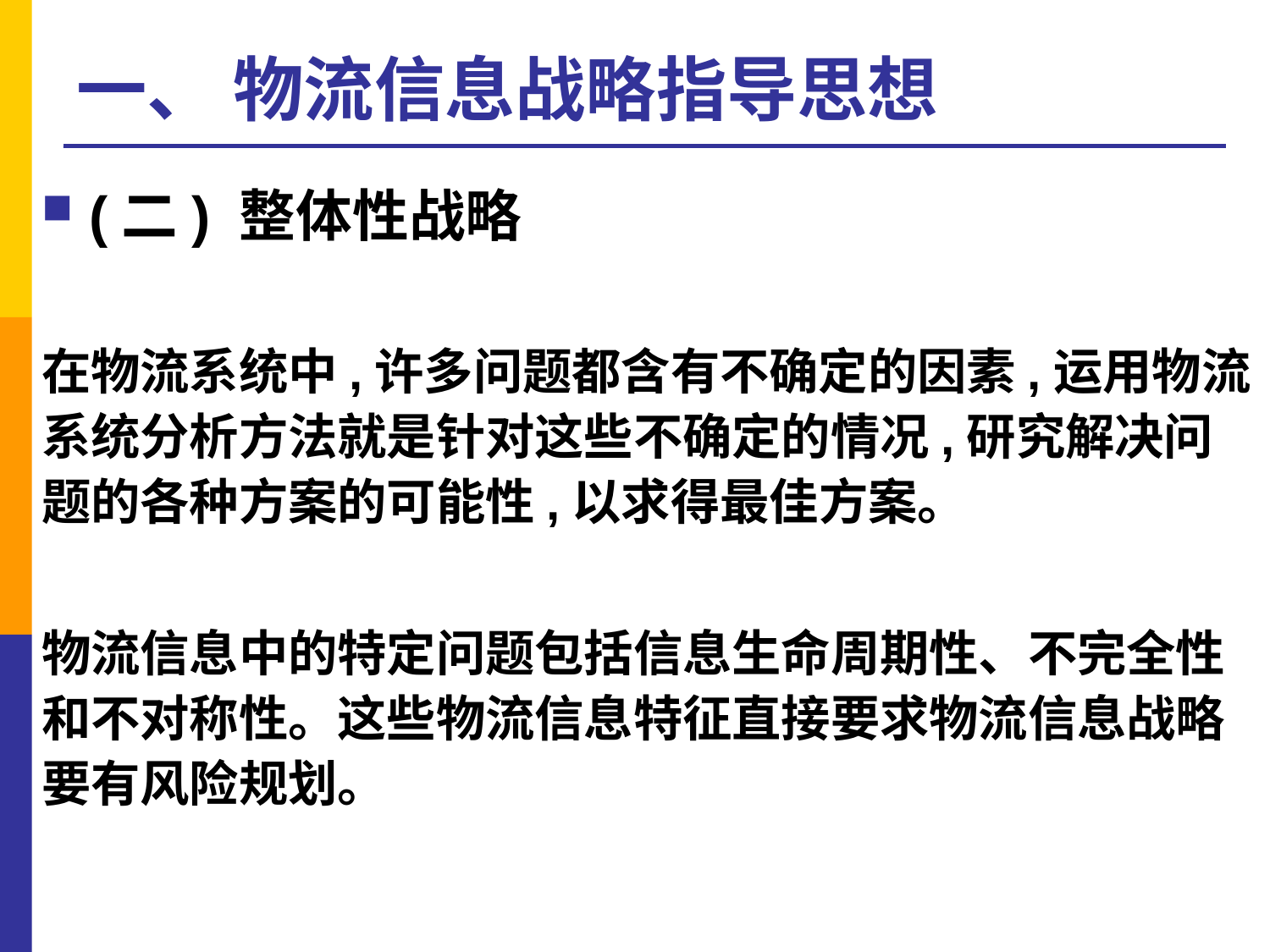

# 一、 物流信息战略指导思想
(二) 整体性战略

在物流系统中,许多问题都含有不确定的因素,运用物流系统分析方法就是针对这些不确定的情况,研究解决问题的各种方案的可能性,以求得最佳方案。

物流信息中的特定问题包括信息生命周期性、不完全性和不对称性。这些物流信息特征直接要求物流信息战略要有风险规划。